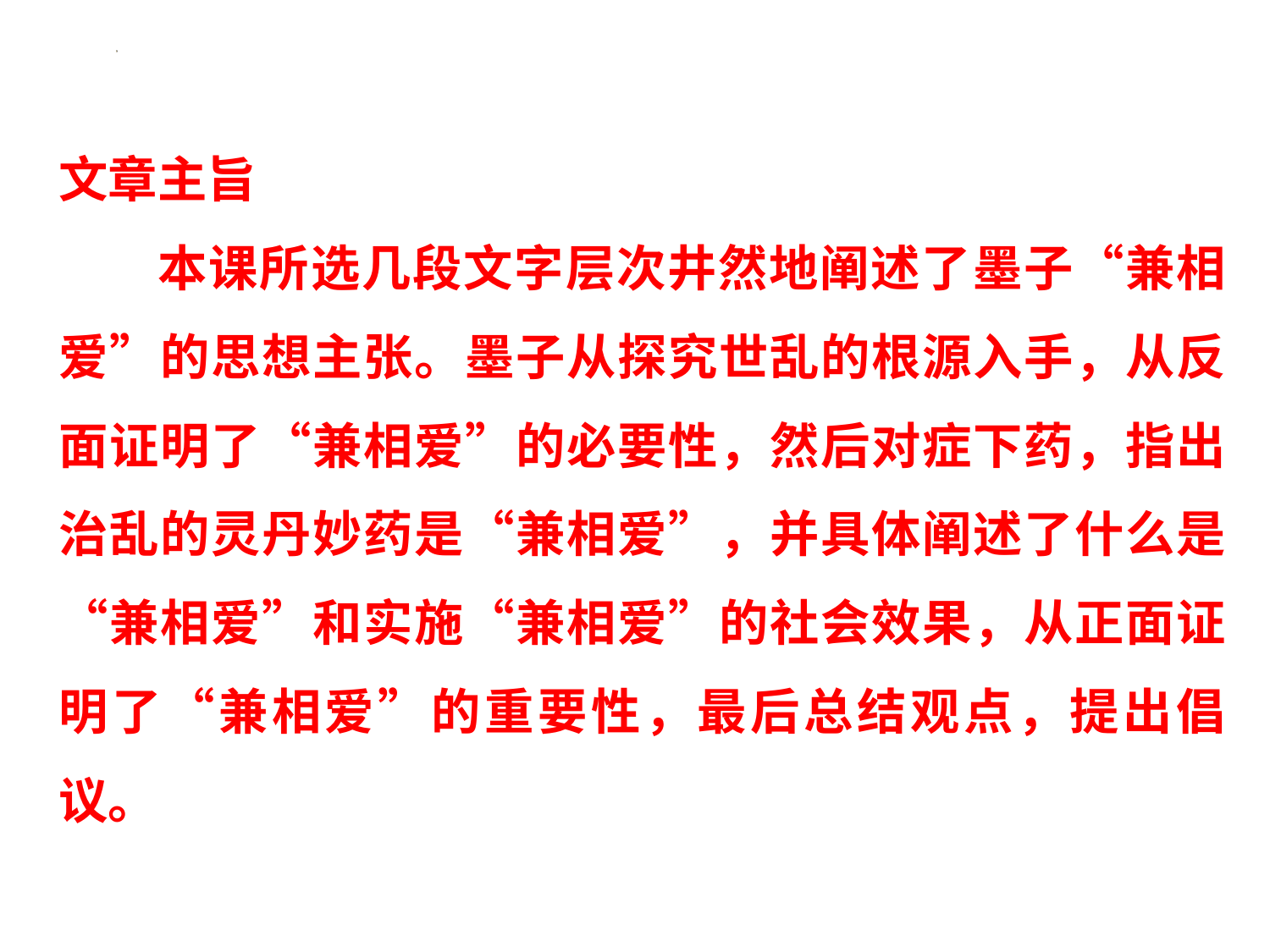

文章主旨
本课所选几段文字层次井然地阐述了墨子“兼相爱”的思想主张。墨子从探究世乱的根源入手，从反面证明了“兼相爱”的必要性，然后对症下药，指出治乱的灵丹妙药是“兼相爱”，并具体阐述了什么是“兼相爱”和实施“兼相爱”的社会效果，从正面证明了“兼相爱”的重要性，最后总结观点，提出倡议。